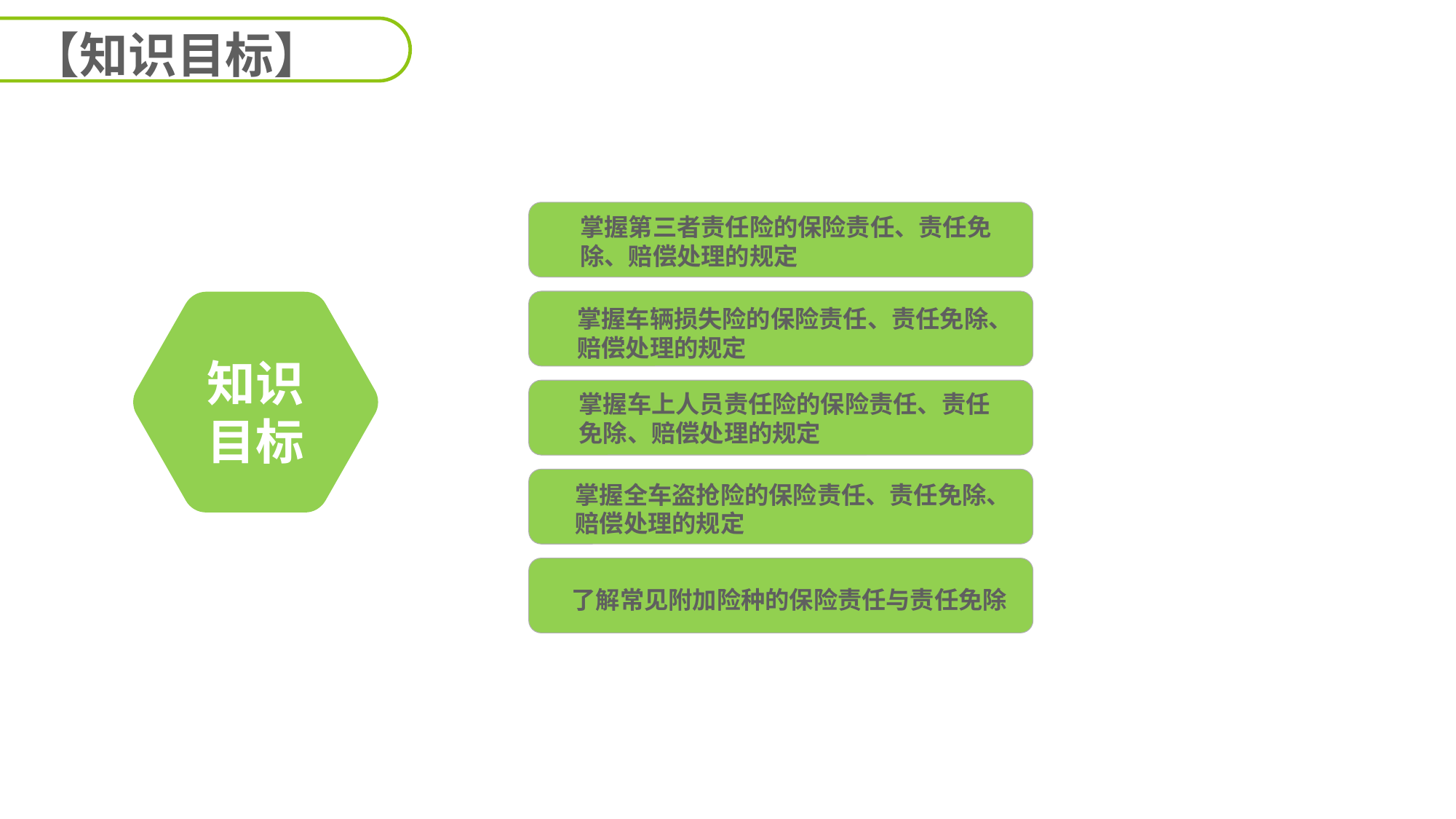

【知识目标】

掌握第三者责任险的保险责任、责任免除、赔偿处理的规定

掌握车辆损失险的保险责任、责任免除、赔偿处理的规定
知识
目标

掌握车上人员责任险的保险责任、责任免除、赔偿处理的规定

掌握全车盗抢险的保险责任、责任免除、赔偿处理的规定

了解常见附加险种的保险责任与责任免除
延迟符